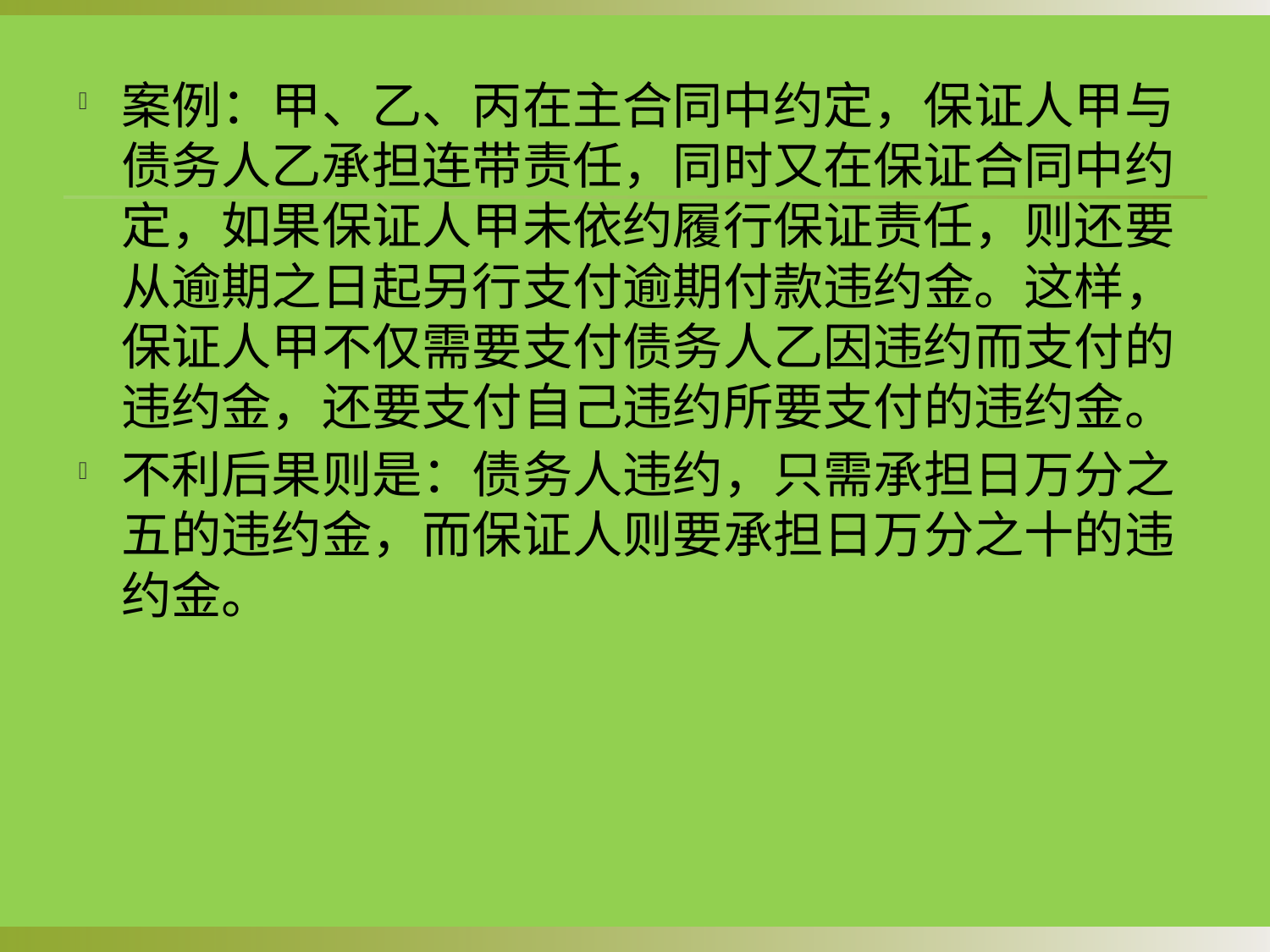

案例：甲、乙、丙在主合同中约定，保证人甲与债务人乙承担连带责任，同时又在保证合同中约定，如果保证人甲未依约履行保证责任，则还要从逾期之日起另行支付逾期付款违约金。这样，保证人甲不仅需要支付债务人乙因违约而支付的违约金，还要支付自己违约所要支付的违约金。
不利后果则是：债务人违约，只需承担日万分之五的违约金，而保证人则要承担日万分之十的违约金。